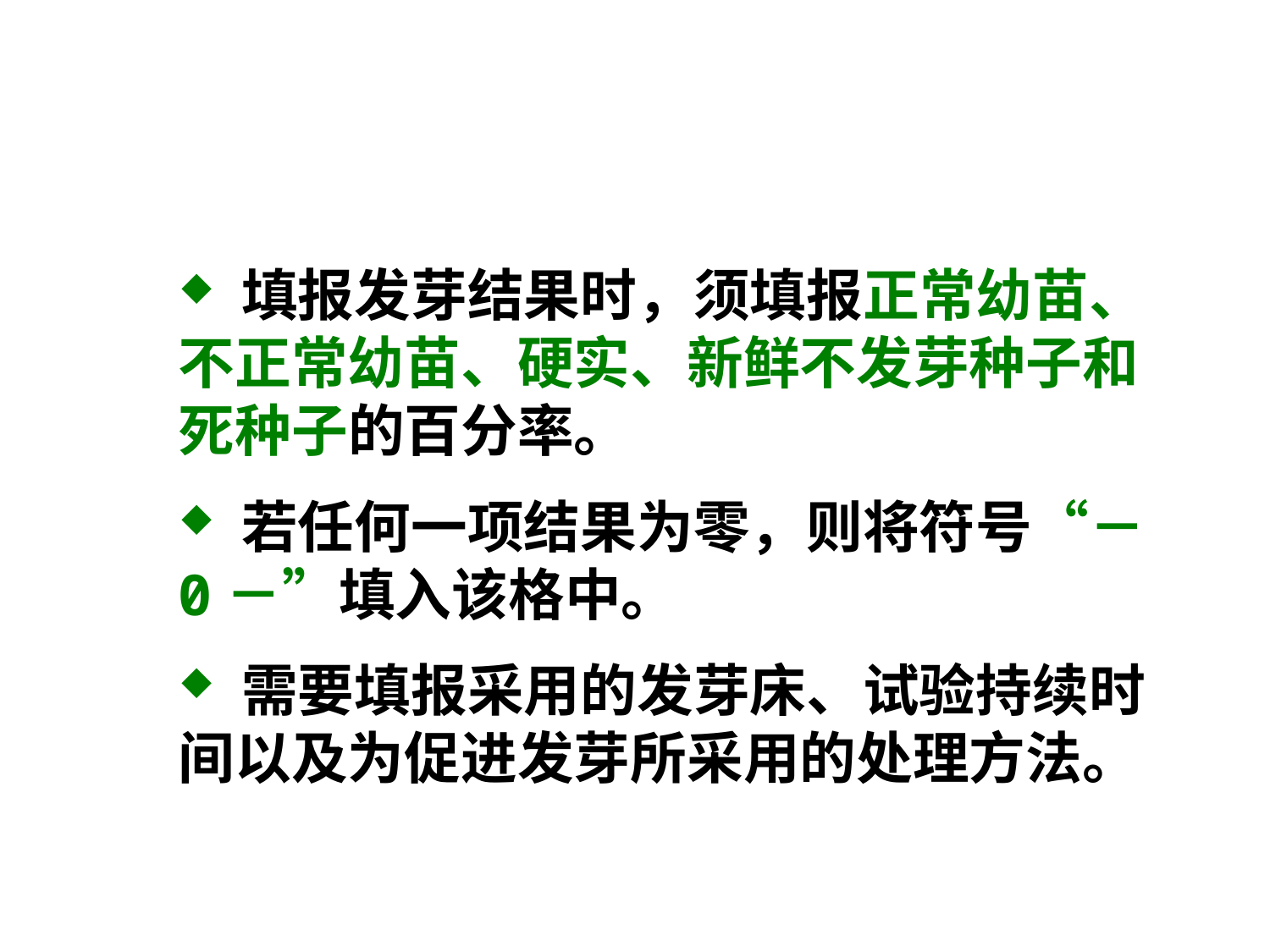

#
 填报发芽结果时，须填报正常幼苗、不正常幼苗、硬实、新鲜不发芽种子和死种子的百分率。
 若任何一项结果为零，则将符号“－0－”填入该格中。
 需要填报采用的发芽床、试验持续时间以及为促进发芽所采用的处理方法。